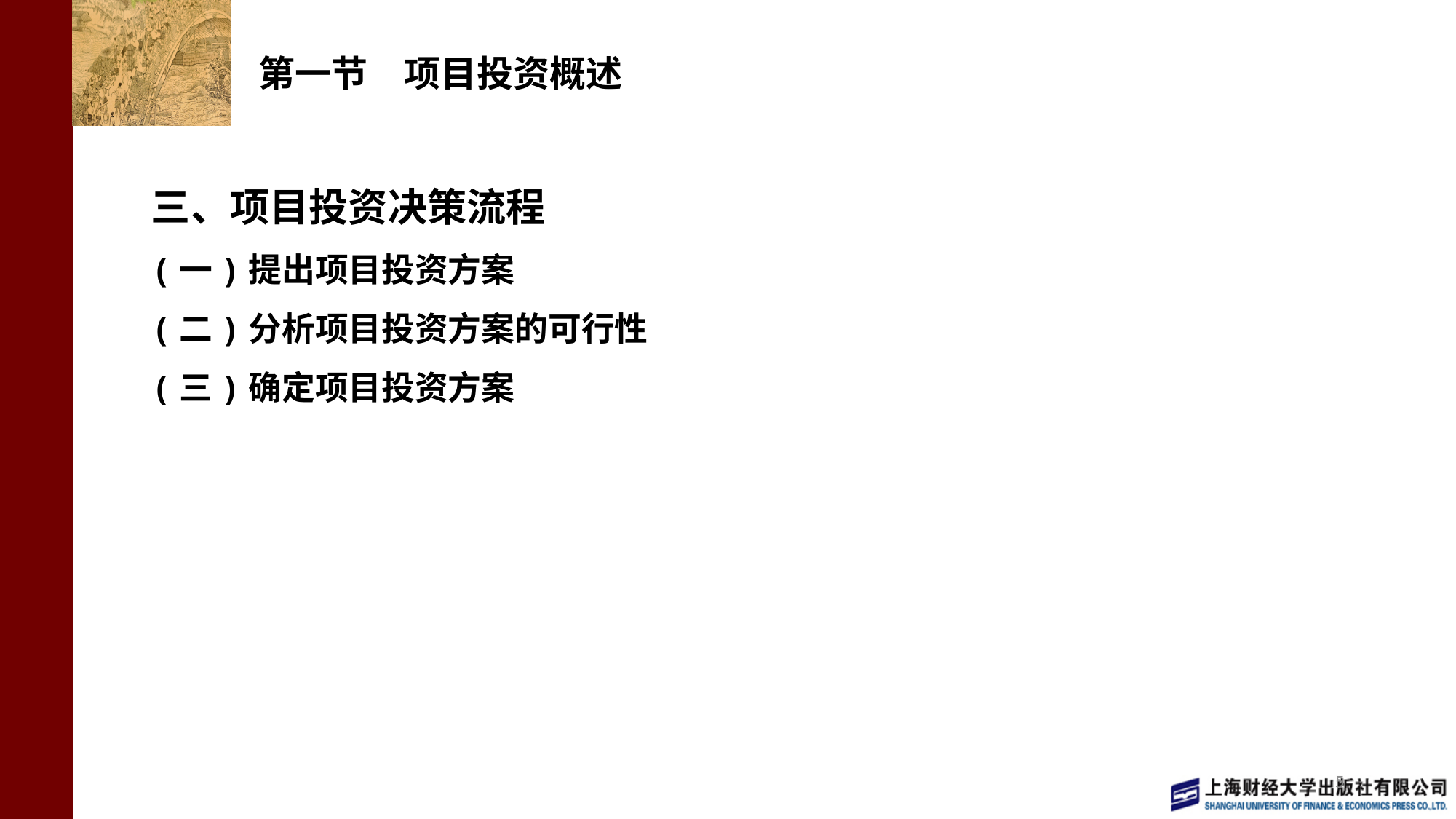

# 第一节　项目投资概述
三、项目投资决策流程
(一)提出项目投资方案
(二)分析项目投资方案的可行性
(三)确定项目投资方案

5